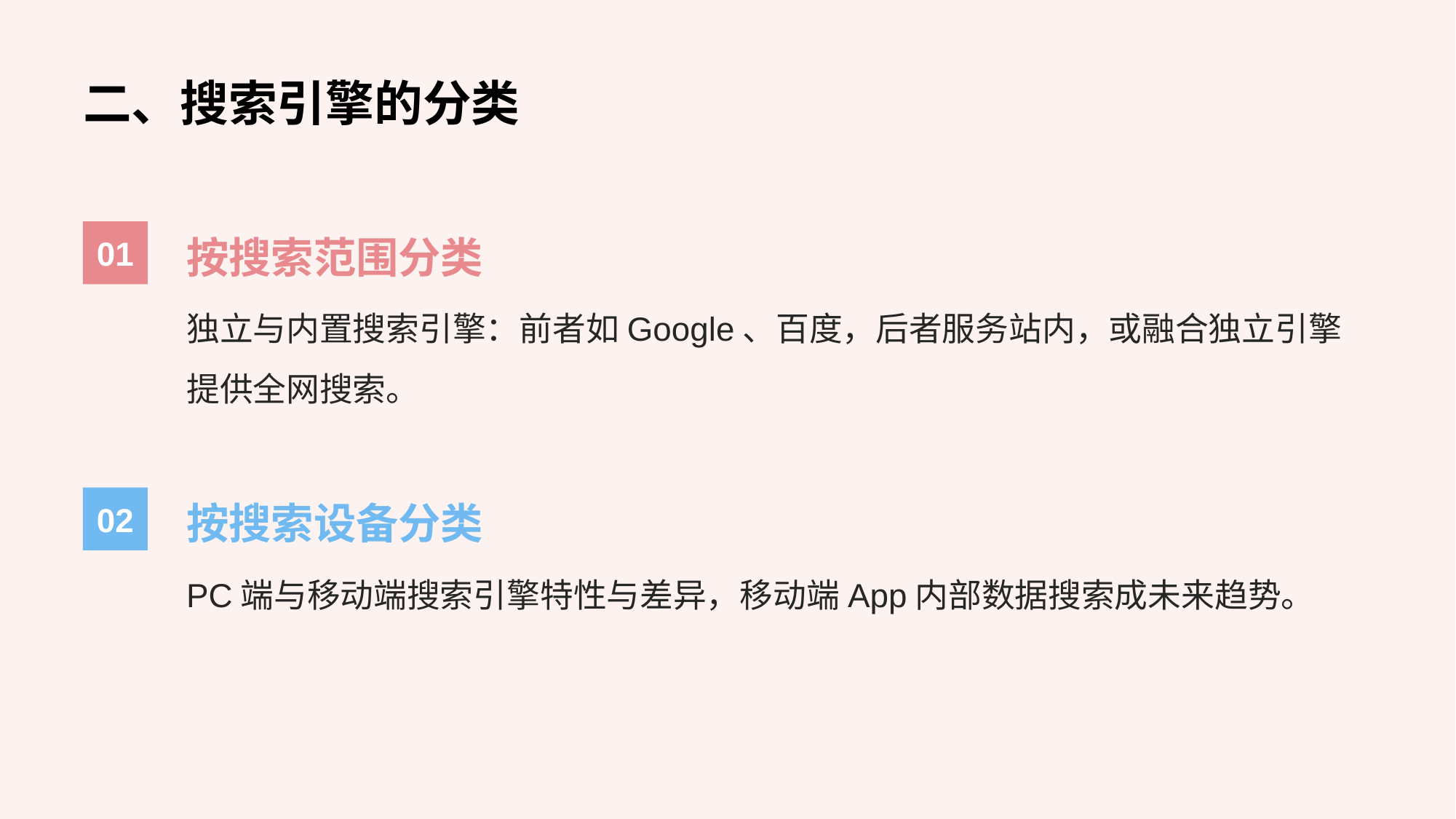

二、搜索引擎的分类
01
按搜索范围分类
独立与内置搜索引擎：前者如Google、百度，后者服务站内，或融合独立引擎提供全网搜索。
02
按搜索设备分类
PC端与移动端搜索引擎特性与差异，移动端App内部数据搜索成未来趋势。